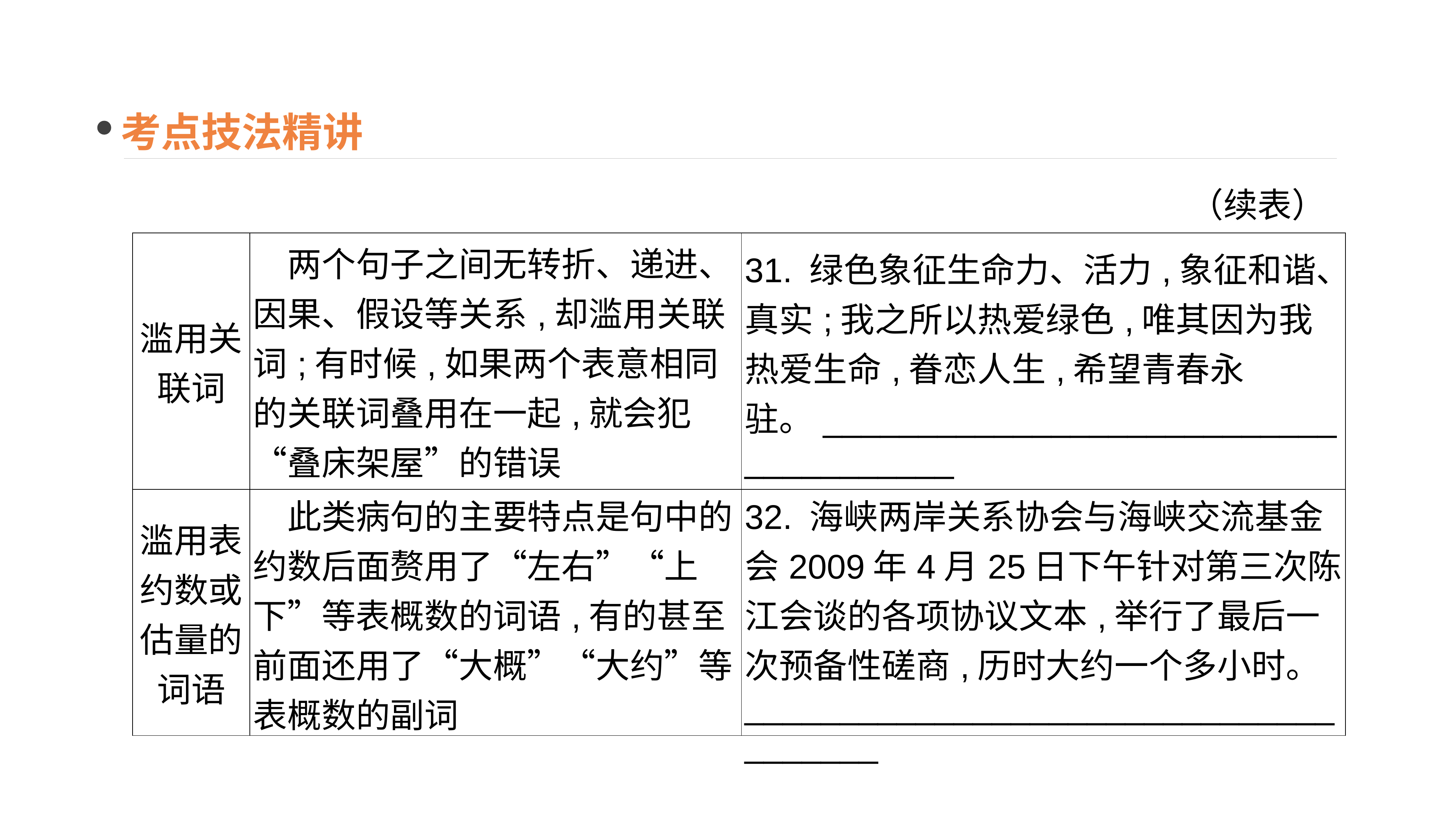

考点技法精讲

（续表）
| 滥用关联词 | 两个句子之间无转折、递进、因果、假设等关系,却滥用关联词;有时候,如果两个表意相同的关联词叠用在一起,就会犯“叠床架屋”的错误 | 31. 绿色象征生命力、活力,象征和谐、真实;我之所以热爱绿色,唯其因为我热爱生命,眷恋人生,希望青春永驻。\_\_\_\_\_\_\_\_\_\_\_\_\_\_\_\_\_\_\_\_\_\_\_\_\_\_\_\_\_\_\_\_\_\_\_\_\_\_ |
| --- | --- | --- |
| 滥用表约数或估量的词语 | 此类病句的主要特点是句中的约数后面赘用了“左右”“上下”等表概数的词语,有的甚至前面还用了“大概”“大约”等表概数的副词 | 32. 海峡两岸关系协会与海峡交流基金会2009年4月25日下午针对第三次陈江会谈的各项协议文本,举行了最后一次预备性磋商,历时大约一个多小时。\_\_\_\_\_\_\_\_\_\_\_\_\_\_\_\_\_\_\_\_\_\_\_\_\_\_\_\_\_\_\_\_\_\_\_\_\_\_ |